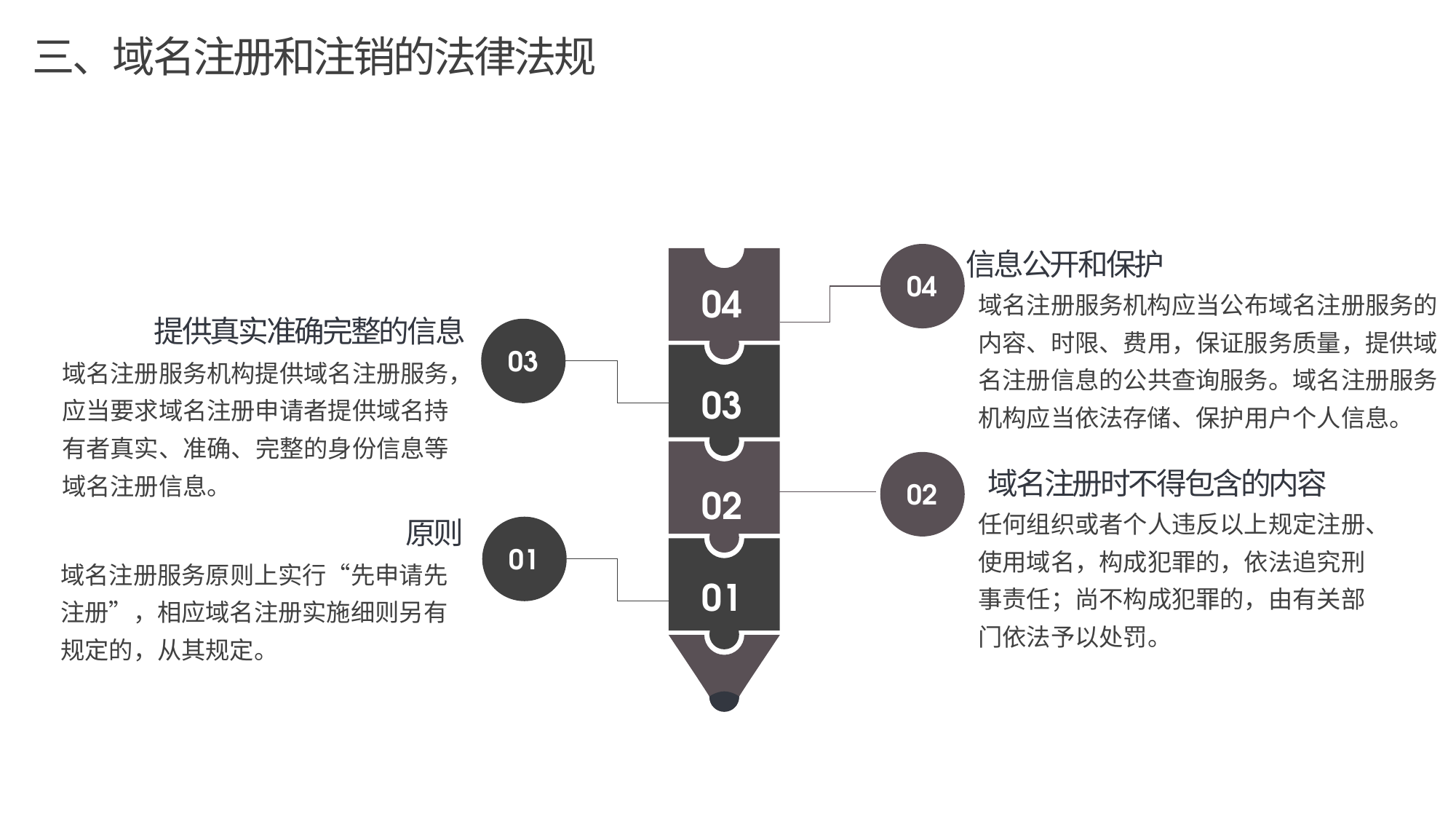

三、域名注册和注销的法律法规
信息公开和保护
域名注册服务机构应当公布域名注册服务的内容、时限、费用，保证服务质量，提供域名注册信息的公共查询服务。域名注册服务机构应当依法存储、保护用户个人信息。
04

04
提供真实准确完整的信息
域名注册服务机构提供域名注册服务，应当要求域名注册申请者提供域名持有者真实、准确、完整的身份信息等域名注册信息。
03
03
域名注册时不得包含的内容
任何组织或者个人违反以上规定注册、使用域名，构成犯罪的，依法追究刑事责任；尚不构成犯罪的，由有关部门依法予以处罚。
02
02
原则
域名注册服务原则上实行“先申请先注册”，相应域名注册实施细则另有规定的，从其规定。
01
01